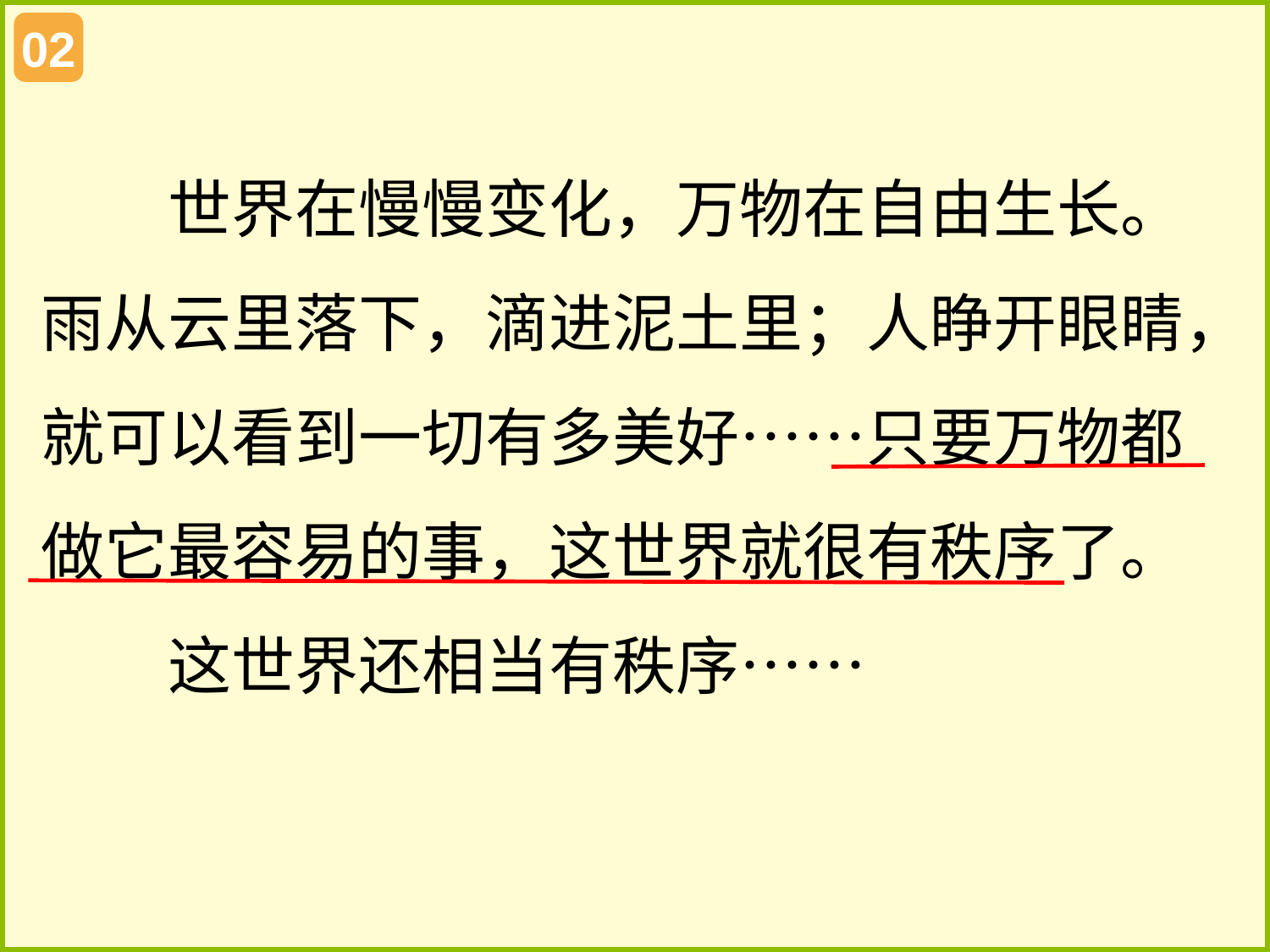

02
世界在慢慢变化，万物在自由生长。雨从云里落下，滴进泥土里；人睁开眼睛，就可以看到一切有多美好……只要万物都做它最容易的事，这世界就很有秩序了。
这世界还相当有秩序……